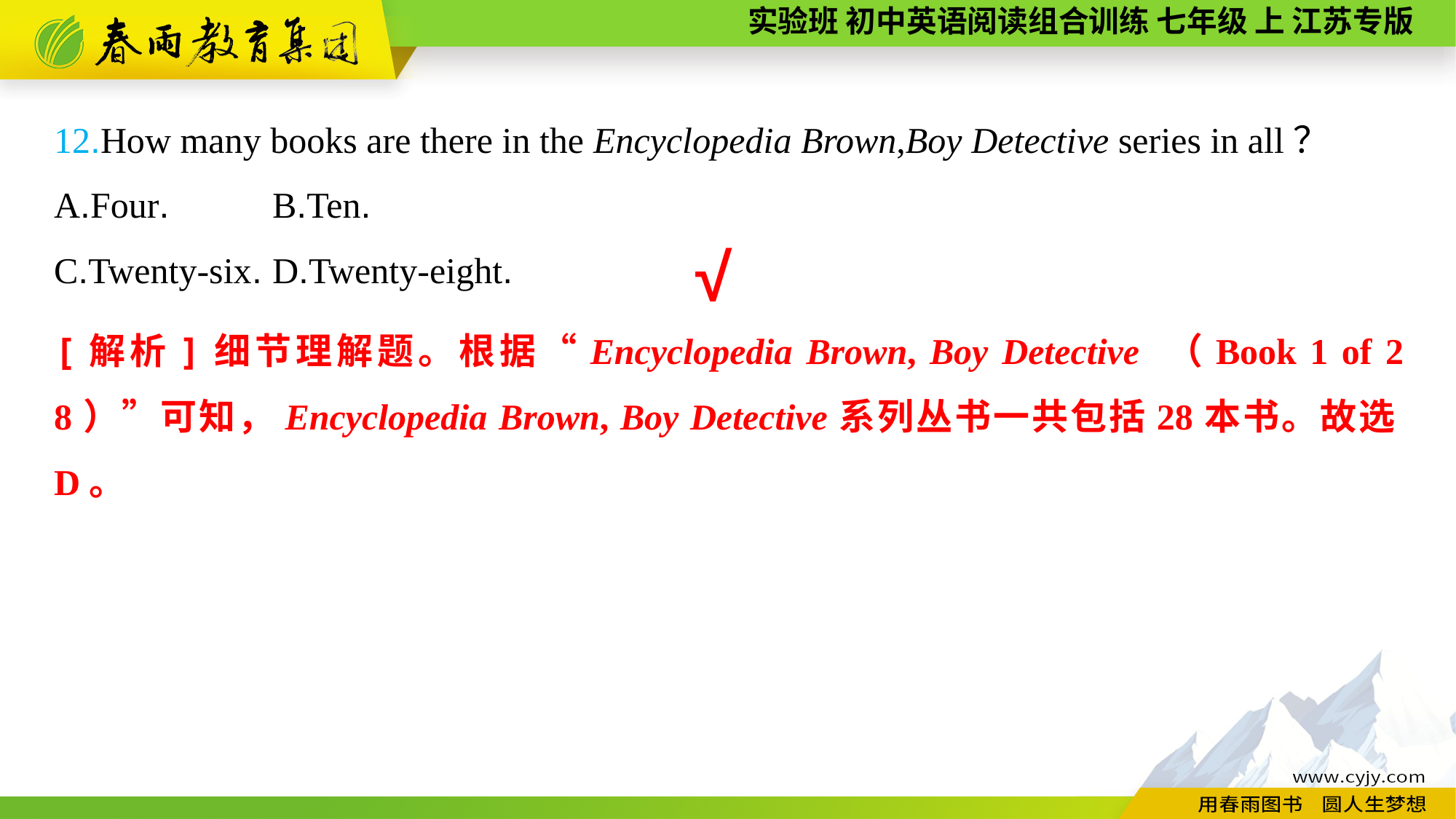

12.How many books are there in the Encyclopedia Brown,Boy Detective series in all？
A.Four.	B.Ten.
C.Twenty-six.	D.Twenty-eight.
√
[解析]细节理解题。根据“Encyclopedia Brown, Boy Detective （Book 1 of 28）”可知，Encyclopedia Brown, Boy Detective系列丛书一共包括28本书。故选D。